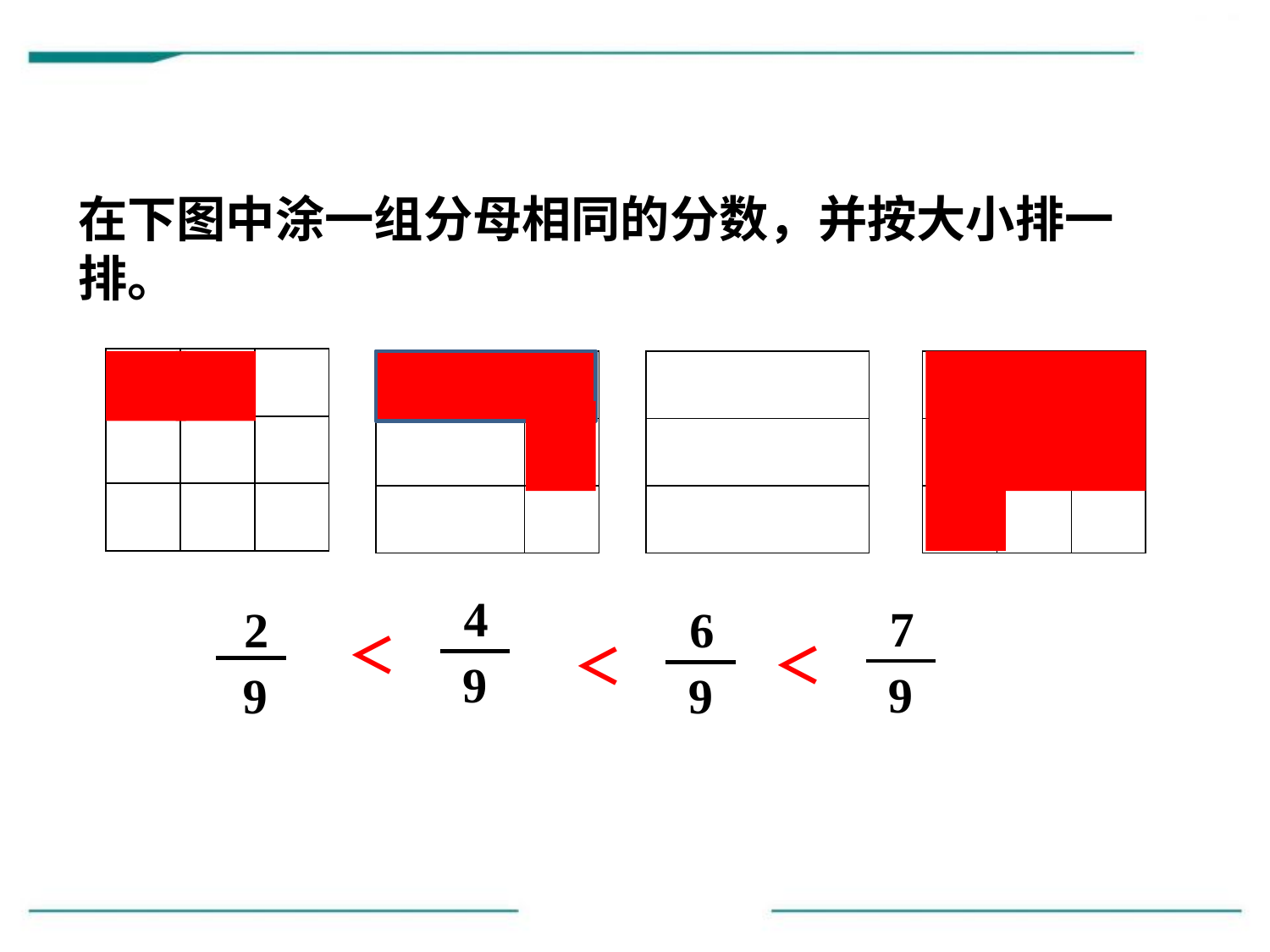

在下图中涂一组分母相同的分数，并按大小排一排。
|  |  |  |
| --- | --- | --- |
|  |  |  |
|  |  |  |

|  |  |
| --- | --- |
|  |  |
|  |  |

|  |
| --- |
|  |
|  |

|  |  |  |
| --- | --- | --- |
|  |  |  |
|  |  |  |

4
7
2
6

＜
＜
＜
9
9
9
9